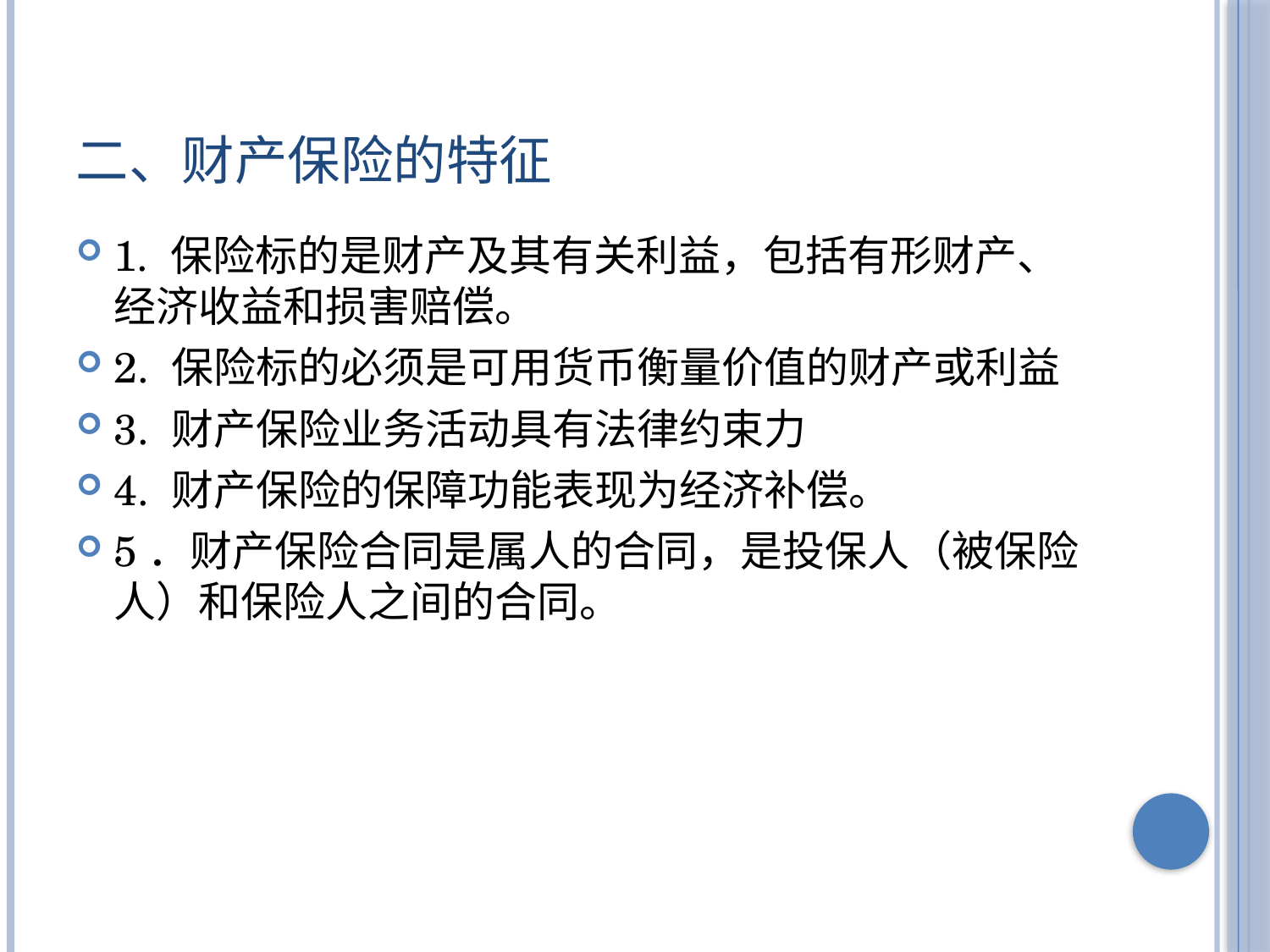

# 二、财产保险的特征
1. 保险标的是财产及其有关利益，包括有形财产、经济收益和损害赔偿。
2. 保险标的必须是可用货币衡量价值的财产或利益
3. 财产保险业务活动具有法律约束力
4. 财产保险的保障功能表现为经济补偿。
5．财产保险合同是属人的合同，是投保人（被保险人）和保险人之间的合同。